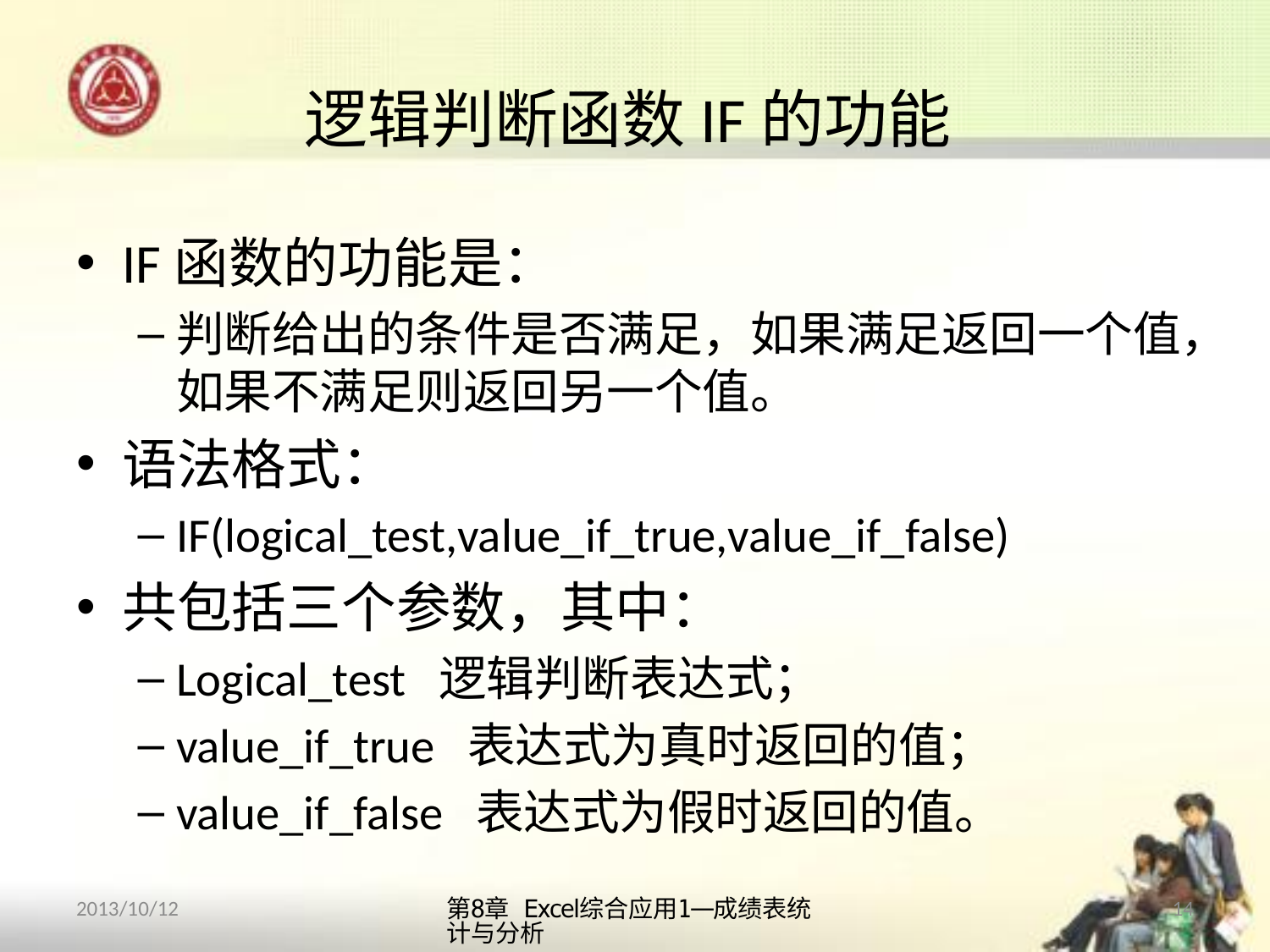

# 逻辑判断函数IF的功能
IF函数的功能是：
判断给出的条件是否满足，如果满足返回一个值，如果不满足则返回另一个值。
语法格式：
IF(logical_test,value_if_true,value_if_false)
共包括三个参数，其中：
Logical_test  逻辑判断表达式；
value_if_true  表达式为真时返回的值；
value_if_false  表达式为假时返回的值。
第8章  Excel综合应用1—成绩表统计与分析
14
2013/10/12